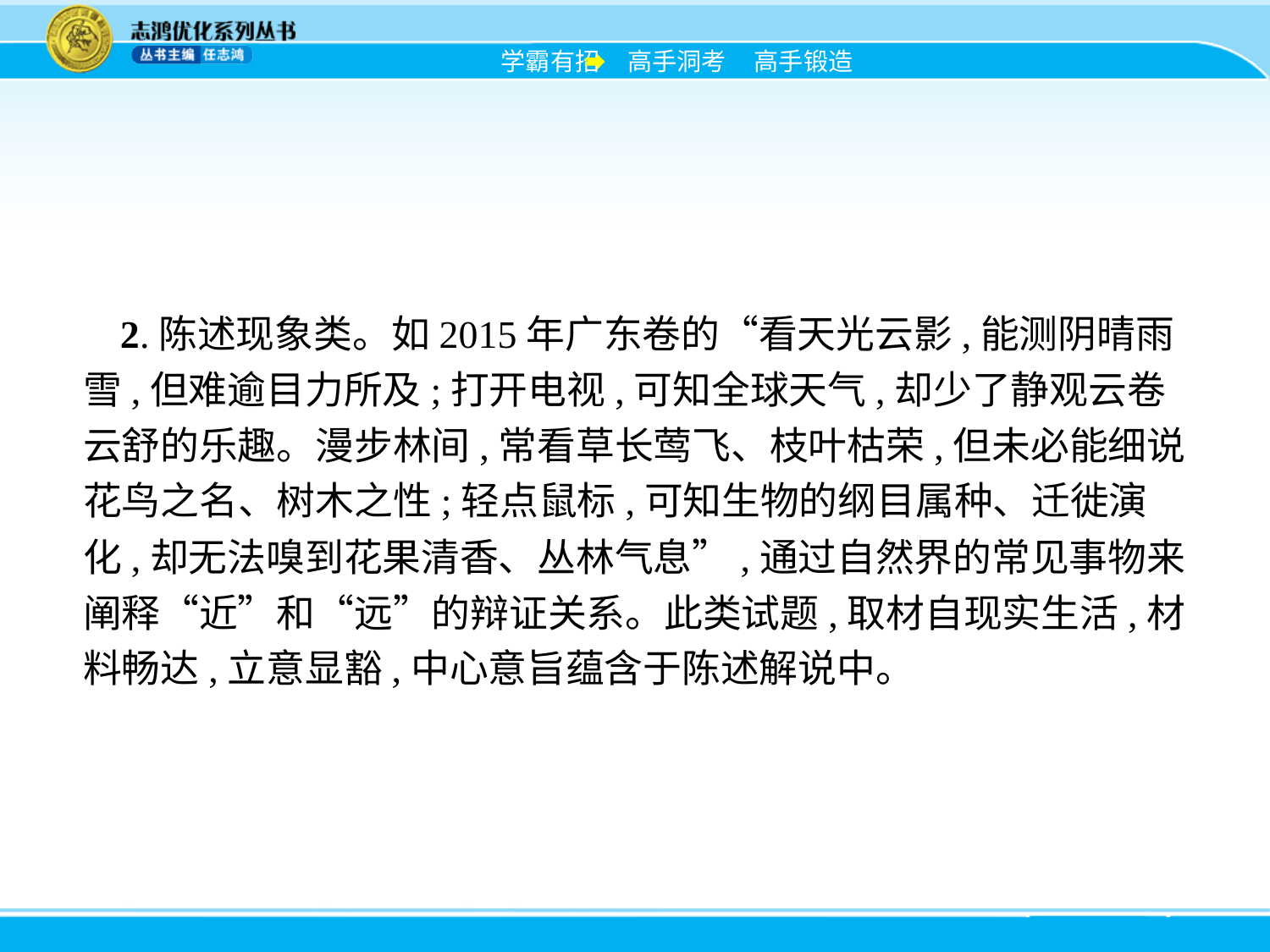

2.陈述现象类。如2015年广东卷的“看天光云影,能测阴晴雨雪,但难逾目力所及;打开电视,可知全球天气,却少了静观云卷云舒的乐趣。漫步林间,常看草长莺飞、枝叶枯荣,但未必能细说花鸟之名、树木之性;轻点鼠标,可知生物的纲目属种、迁徙演化,却无法嗅到花果清香、丛林气息”,通过自然界的常见事物来阐释“近”和“远”的辩证关系。此类试题,取材自现实生活,材料畅达,立意显豁,中心意旨蕴含于陈述解说中。